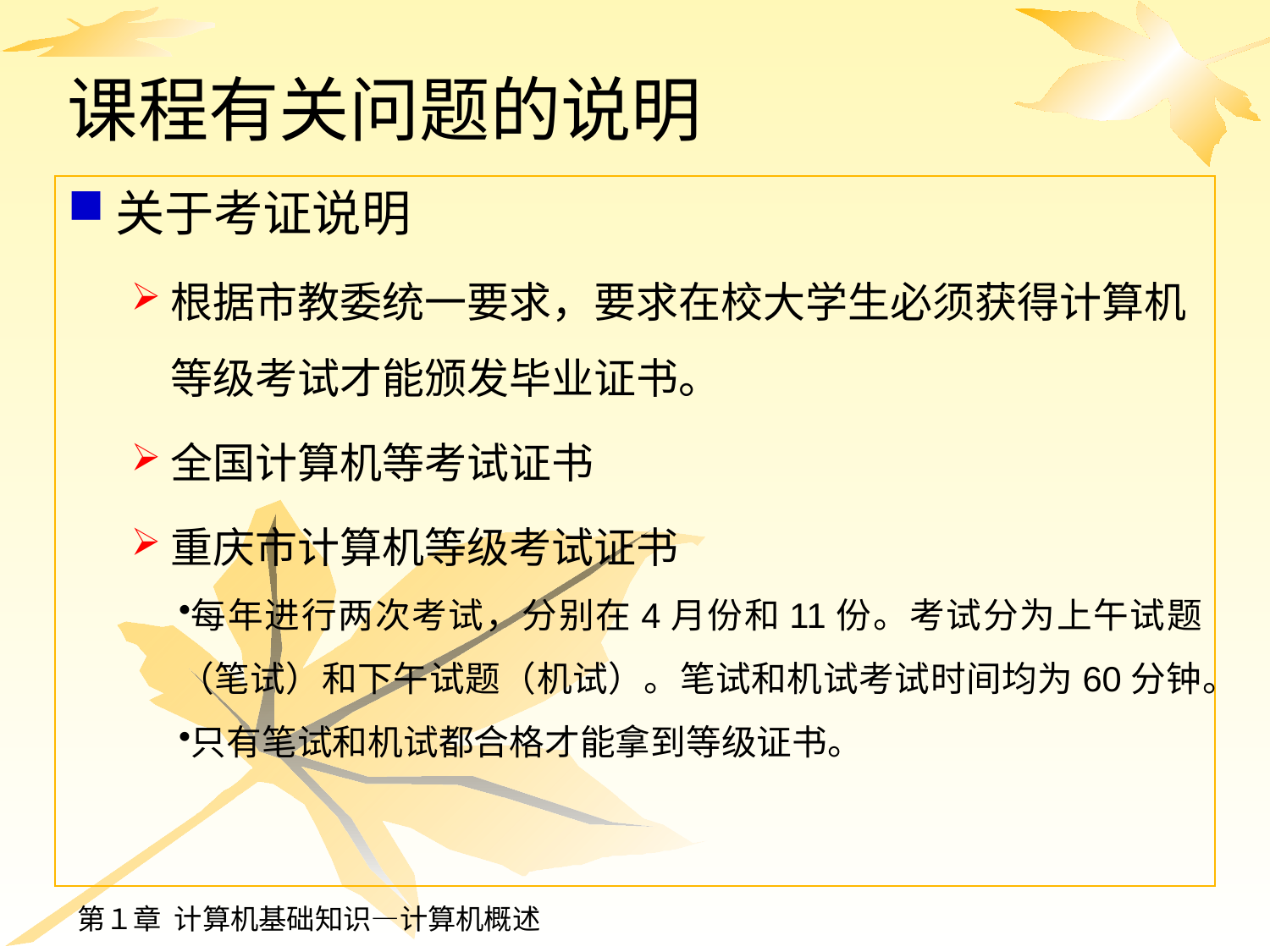

# 课程有关问题的说明
关于考证说明
根据市教委统一要求，要求在校大学生必须获得计算机等级考试才能颁发毕业证书。
全国计算机等考试证书
重庆市计算机等级考试证书
每年进行两次考试，分别在4月份和11份。考试分为上午试题（笔试）和下午试题（机试）。笔试和机试考试时间均为60分钟。
只有笔试和机试都合格才能拿到等级证书。